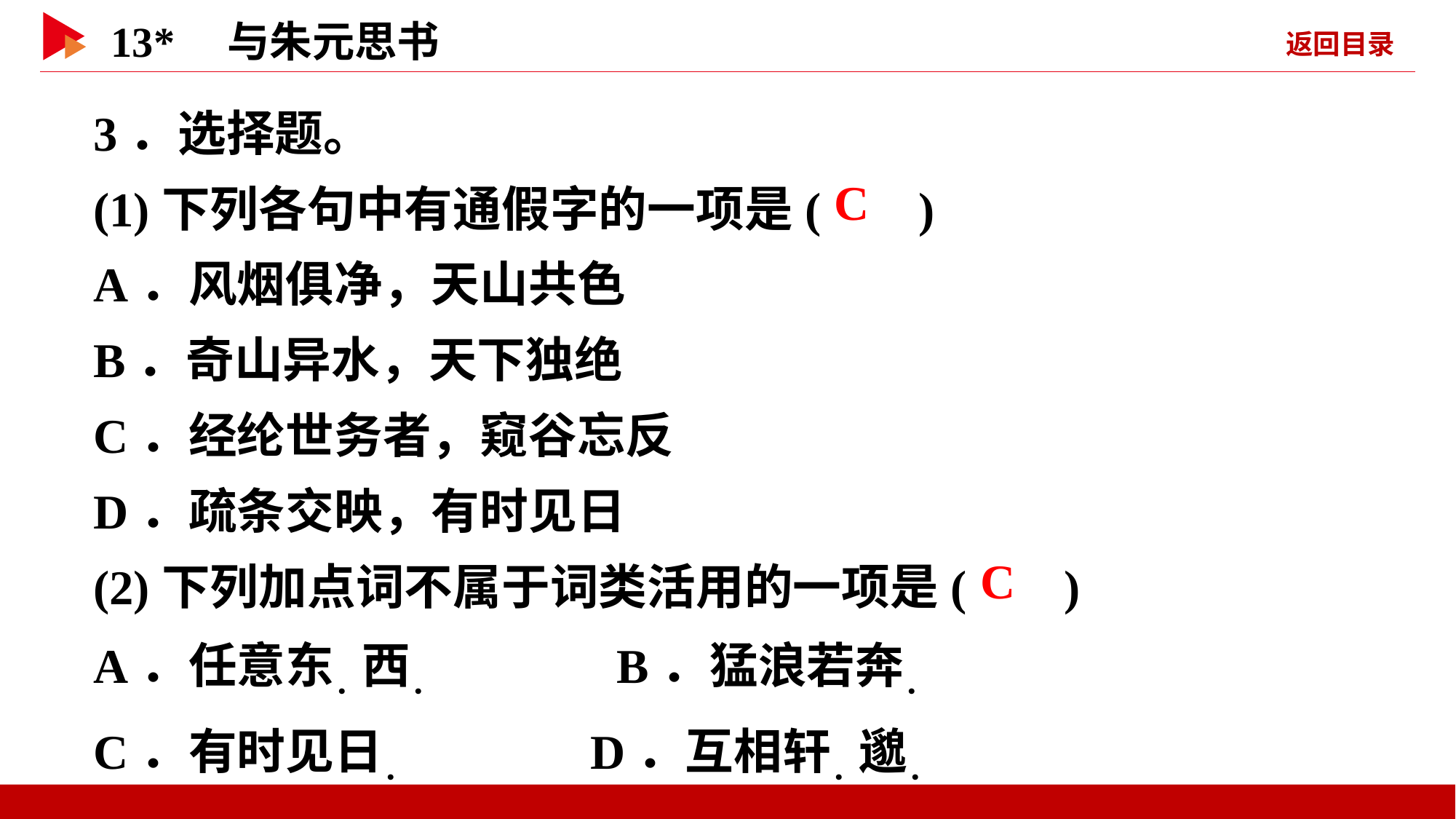

3．选择题。
(1)下列各句中有通假字的一项是(        )
A．风烟俱净，天山共色
B．奇山异水，天下独绝
C．经纶世务者，窥谷忘反
D．疏条交映，有时见日
(2)下列加点词不属于词类活用的一项是(        )
A．任意东．西．               B．猛浪若奔．
C．有时见日．               D．互相轩．邈．
   C
   C